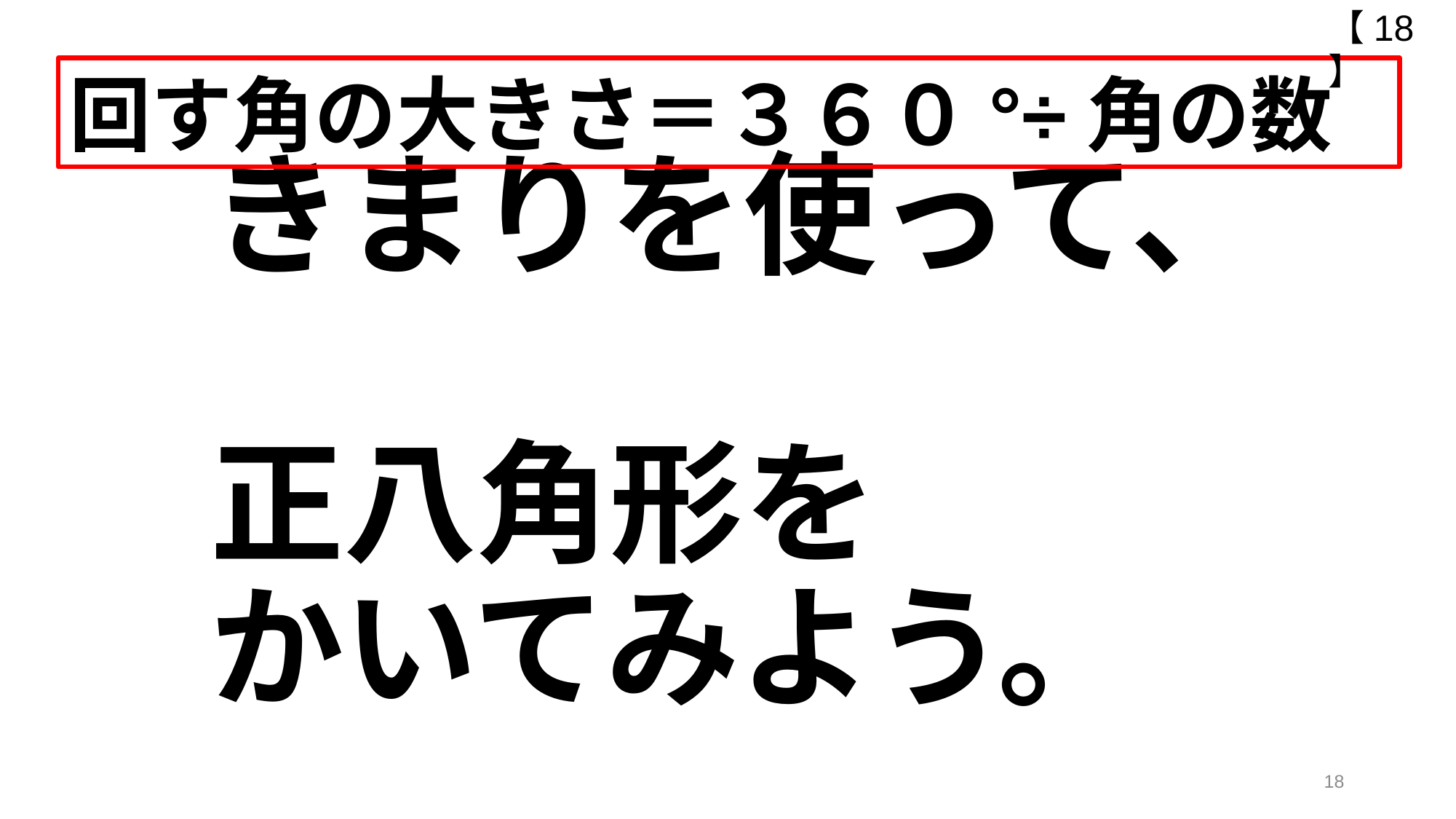

【18】
回す角の大きさ＝３６０°÷角の数
# きまりを使って、 正八角形を かいてみよう。
18